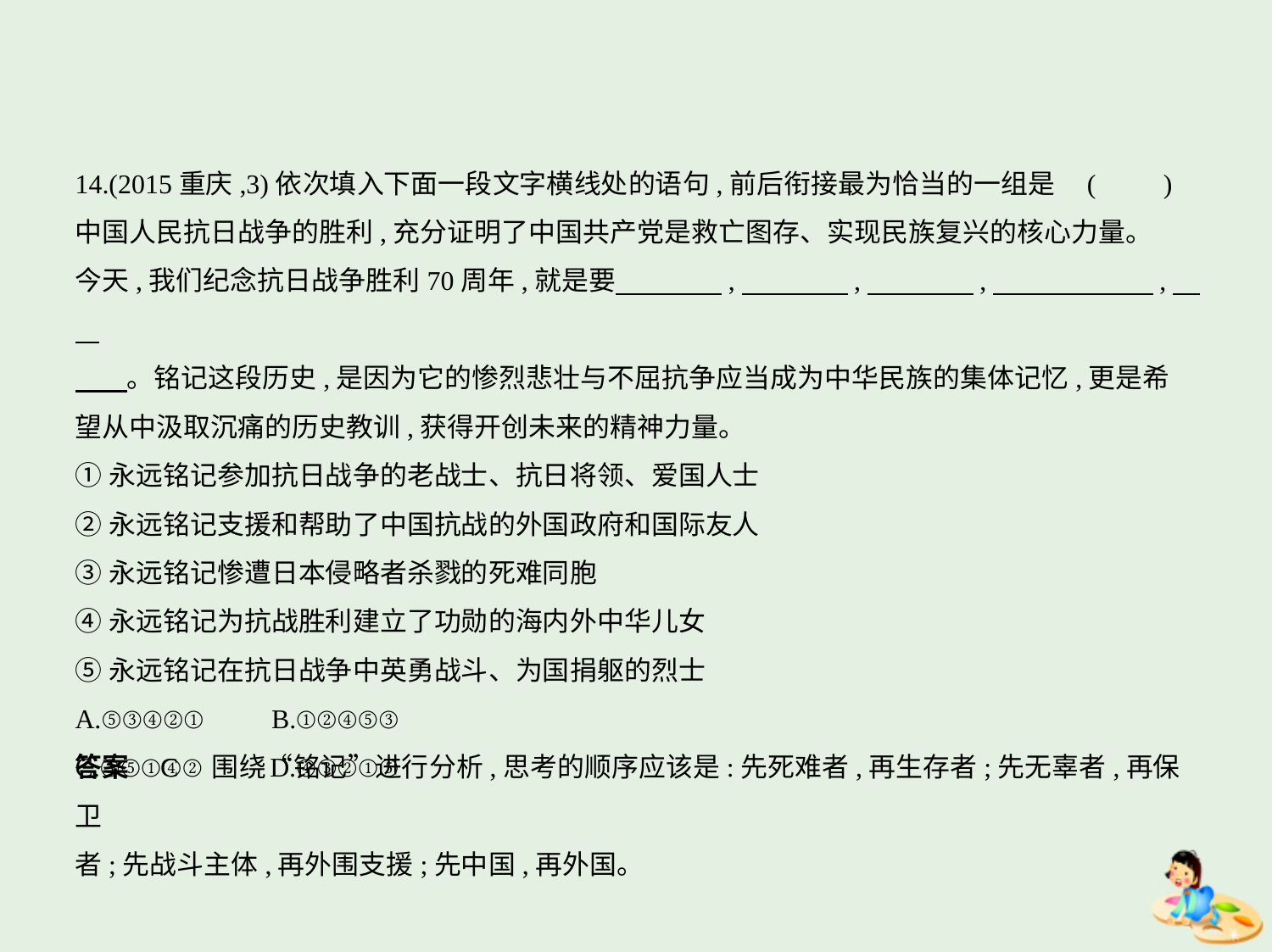

14.(2015重庆,3)依次填入下面一段文字横线处的语句,前后衔接最为恰当的一组是 (　　)
中国人民抗日战争的胜利,充分证明了中国共产党是救亡图存、实现民族复兴的核心力量。
今天,我们纪念抗日战争胜利70周年,就是要　　　    ,　　　    ,　　　    ,　　　　　    ,　    
　    。铭记这段历史,是因为它的惨烈悲壮与不屈抗争应当成为中华民族的集体记忆,更是希
望从中汲取沉痛的历史教训,获得开创未来的精神力量。
①永远铭记参加抗日战争的老战士、抗日将领、爱国人士
②永远铭记支援和帮助了中国抗战的外国政府和国际友人
③永远铭记惨遭日本侵略者杀戮的死难同胞
④永远铭记为抗战胜利建立了功勋的海内外中华儿女
⑤永远铭记在抗日战争中英勇战斗、为国捐躯的烈士
A.⑤③④②①　　B.①②④⑤③
C.③⑤①④②　　D.④③②①⑤
答案    C　围绕“铭记”进行分析,思考的顺序应该是:先死难者,再生存者;先无辜者,再保卫
者;先战斗主体,再外围支援;先中国,再外国。